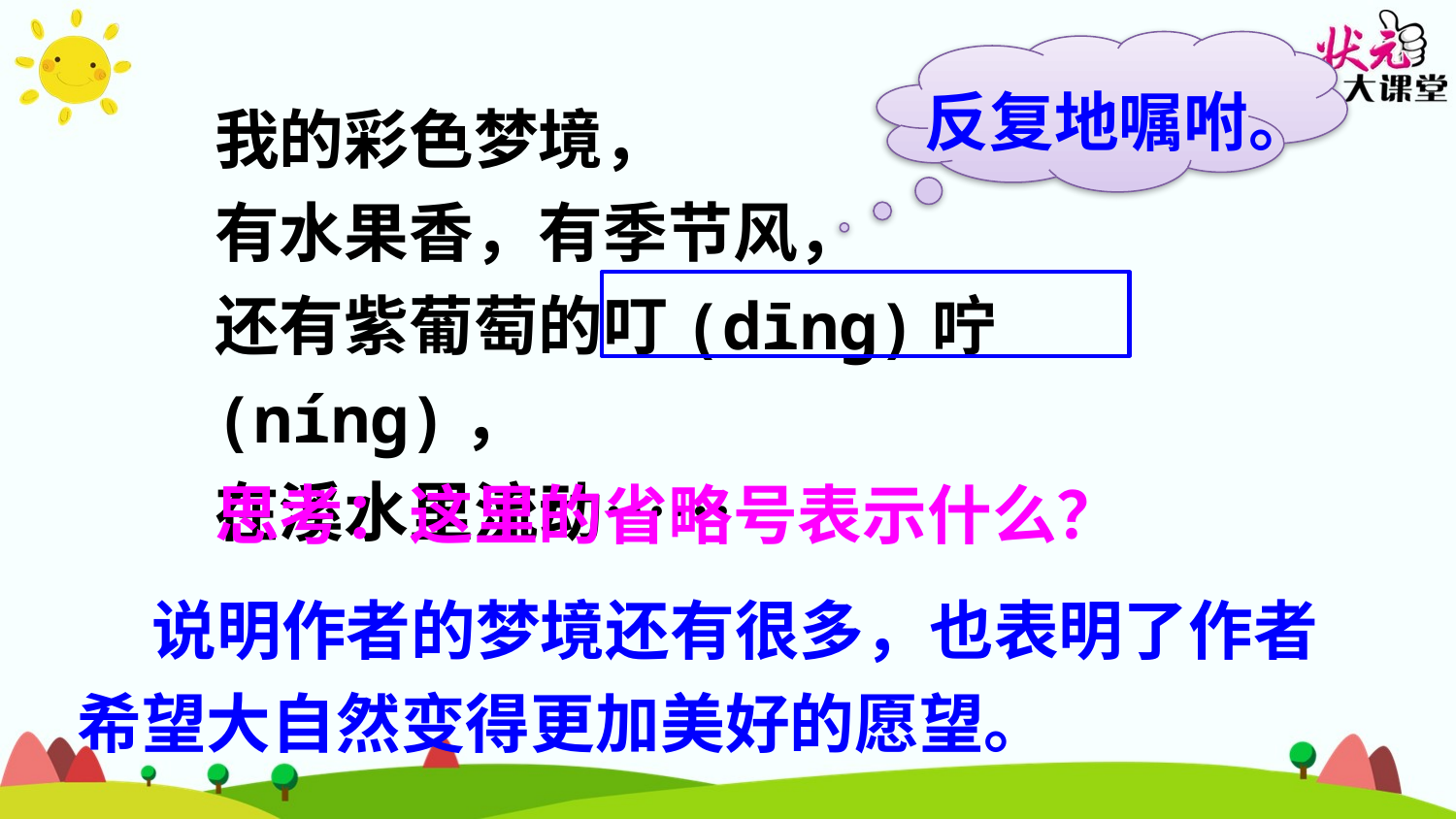

反复地嘱咐。
我的彩色梦境，
有水果香，有季节风，
还有紫葡萄的叮(dīnɡ)咛(nínɡ)，
在溪水里流动……
状元成才路
状元成才路
状元成才路
状元成才路
状元成才路
状元成才路
状元成才路
状元成才路
状元成才路
状元成才路
状元成才路
状元成才路
状元成才路
状元成才路
状元成才路
状元成才路
状元成才路
状元成才路

状元成才路
状元成才路
状元成才路
状元成才路
状元成才路
状元成才路
状元成才路
状元成才路
状元成才路
状元成才路
状元成才路
状元成才路
状元成才路
状元成才路
状元成才路
状元成才路
状元成才路
状元成才路
状元成才路
状元成才路
状元成才路
状元成才路
状元成才路
状元成才路
状元成才路
状元成才路
状元成才路
状元成才路
状元成才路
状元成才路
状元成才路
状元成才路
状元成才路
状元成才路
状元成才路
状元成才路
状元成才路
状元成才路
状元成才路
状元成才路
状元成才路
状元成才路
状元成才路
状元成才路
状元成才路
状元成才路
状元成才路
思考：这里的省略号表示什么？
状元成才路
状元成才路
状元成才路
状元成才路
状元成才路
状元成才路
状元成才路
状元成才路
状元成才路
状元成才路
状元成才路
状元成才路
状元成才路
状元成才路
状元成才路
状元成才路
状元成才路
状元成才路
状元成才路
状元成才路
状元成才路
状元成才路
状元成才路
    说明作者的梦境还有很多，也表明了作者希望大自然变得更加美好的愿望。
状元成才路
状元成才路
状元成才路
状元成才路
状元成才路
状元成才路
状元成才路
状元成才路
状元成才路
状元成才路
状元成才路
状元成才路